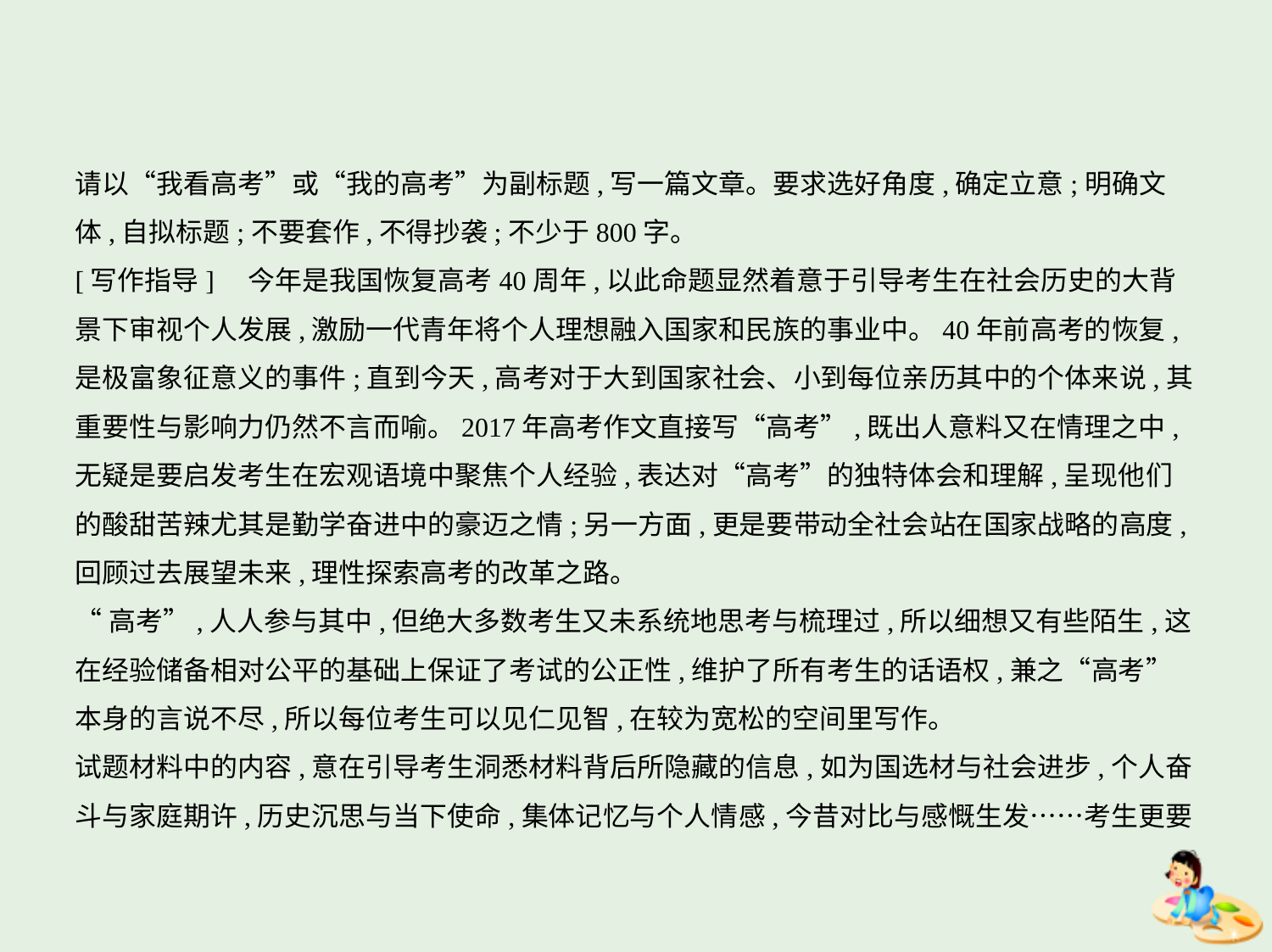

请以“我看高考”或“我的高考”为副标题,写一篇文章。要求选好角度,确定立意;明确文
体,自拟标题;不要套作,不得抄袭;不少于800字。
[写作指导]　今年是我国恢复高考40周年,以此命题显然着意于引导考生在社会历史的大背
景下审视个人发展,激励一代青年将个人理想融入国家和民族的事业中。40年前高考的恢复,
是极富象征意义的事件;直到今天,高考对于大到国家社会、小到每位亲历其中的个体来说,其
重要性与影响力仍然不言而喻。2017年高考作文直接写“高考”,既出人意料又在情理之中,
无疑是要启发考生在宏观语境中聚焦个人经验,表达对“高考”的独特体会和理解,呈现他们
的酸甜苦辣尤其是勤学奋进中的豪迈之情;另一方面,更是要带动全社会站在国家战略的高度,
回顾过去展望未来,理性探索高考的改革之路。
“高考”,人人参与其中,但绝大多数考生又未系统地思考与梳理过,所以细想又有些陌生,这
在经验储备相对公平的基础上保证了考试的公正性,维护了所有考生的话语权,兼之“高考”
本身的言说不尽,所以每位考生可以见仁见智,在较为宽松的空间里写作。
试题材料中的内容,意在引导考生洞悉材料背后所隐藏的信息,如为国选材与社会进步,个人奋
斗与家庭期许,历史沉思与当下使命,集体记忆与个人情感,今昔对比与感慨生发……考生更要